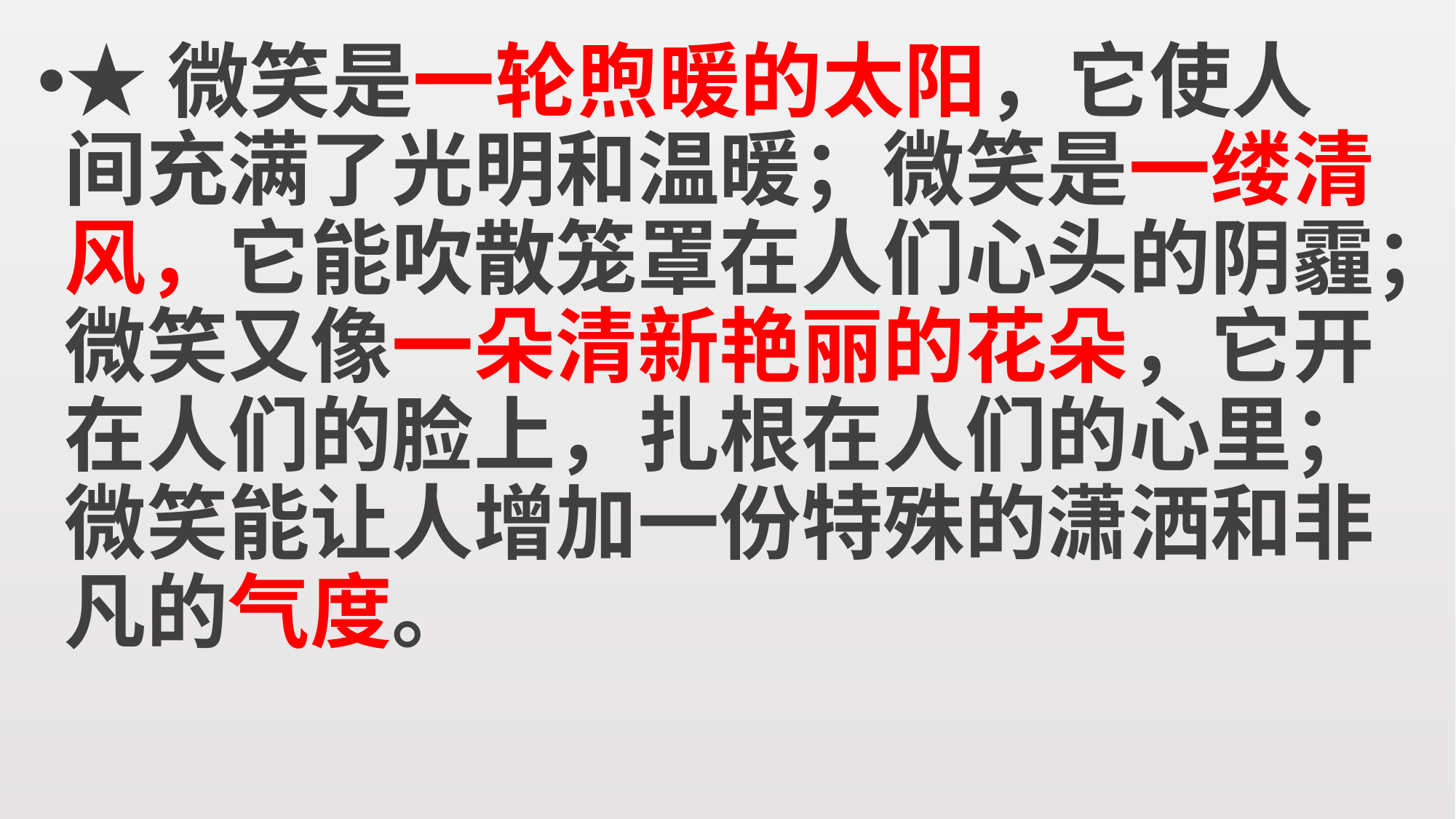

★微笑是一轮煦暖的太阳，它使人间充满了光明和温暖；微笑是一缕清风，它能吹散笼罩在人们心头的阴霾；微笑又像一朵清新艳丽的花朵，它开在人们的脸上，扎根在人们的心里；微笑能让人增加一份特殊的潇洒和非凡的气度。